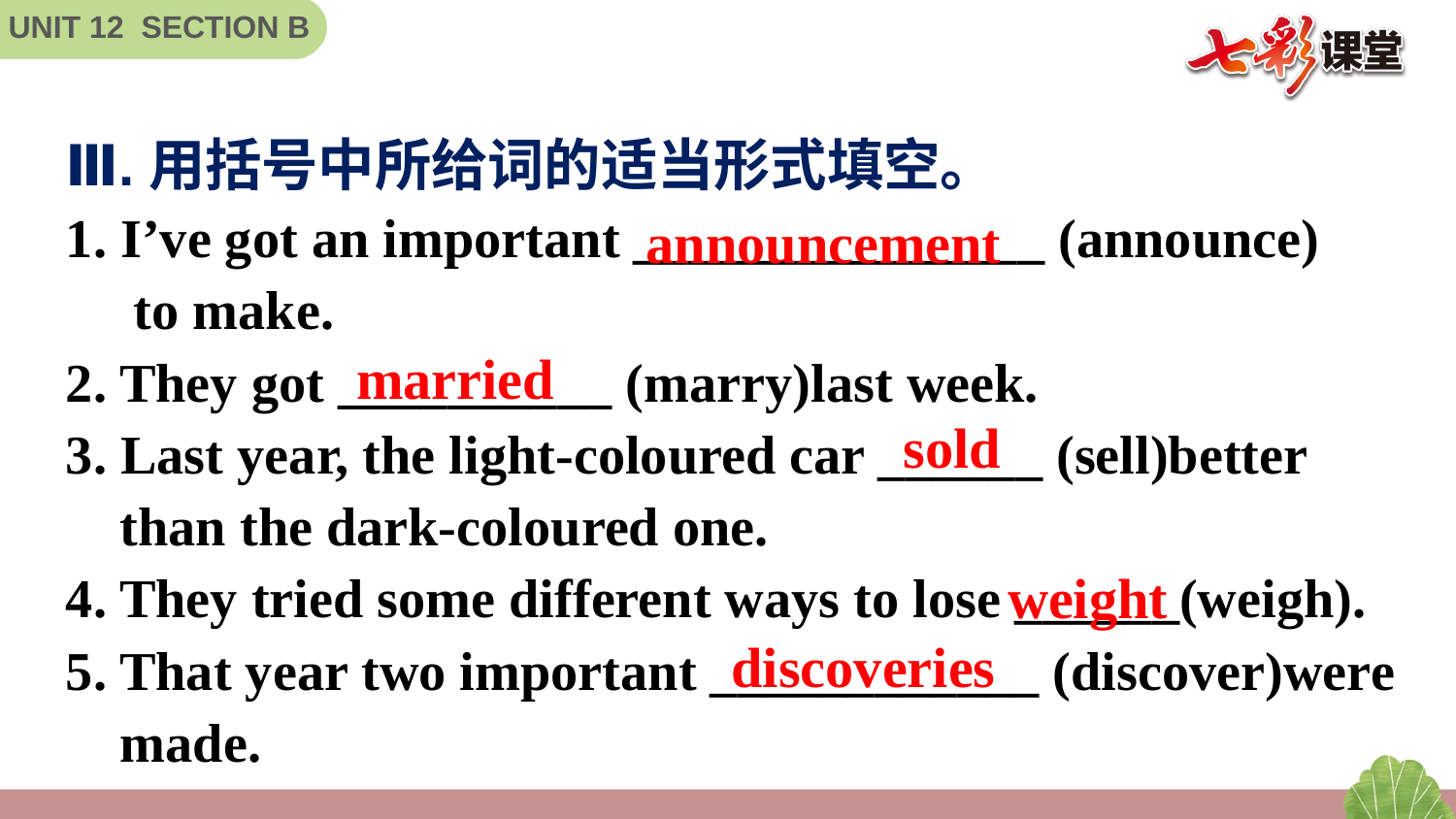

Ⅲ.用括号中所给词的适当形式填空。
1. I’ve got an important _______________ (announce)
     to make.
2. They got __________ (marry)last week.
3. Last year, the light-coloured car ______ (sell)better
    than the dark-coloured one.
4. They tried some different ways to lose ______(weigh).
5. That year two important ____________ (discover)were
    made.
announcement
married
sold
weight
discoveries